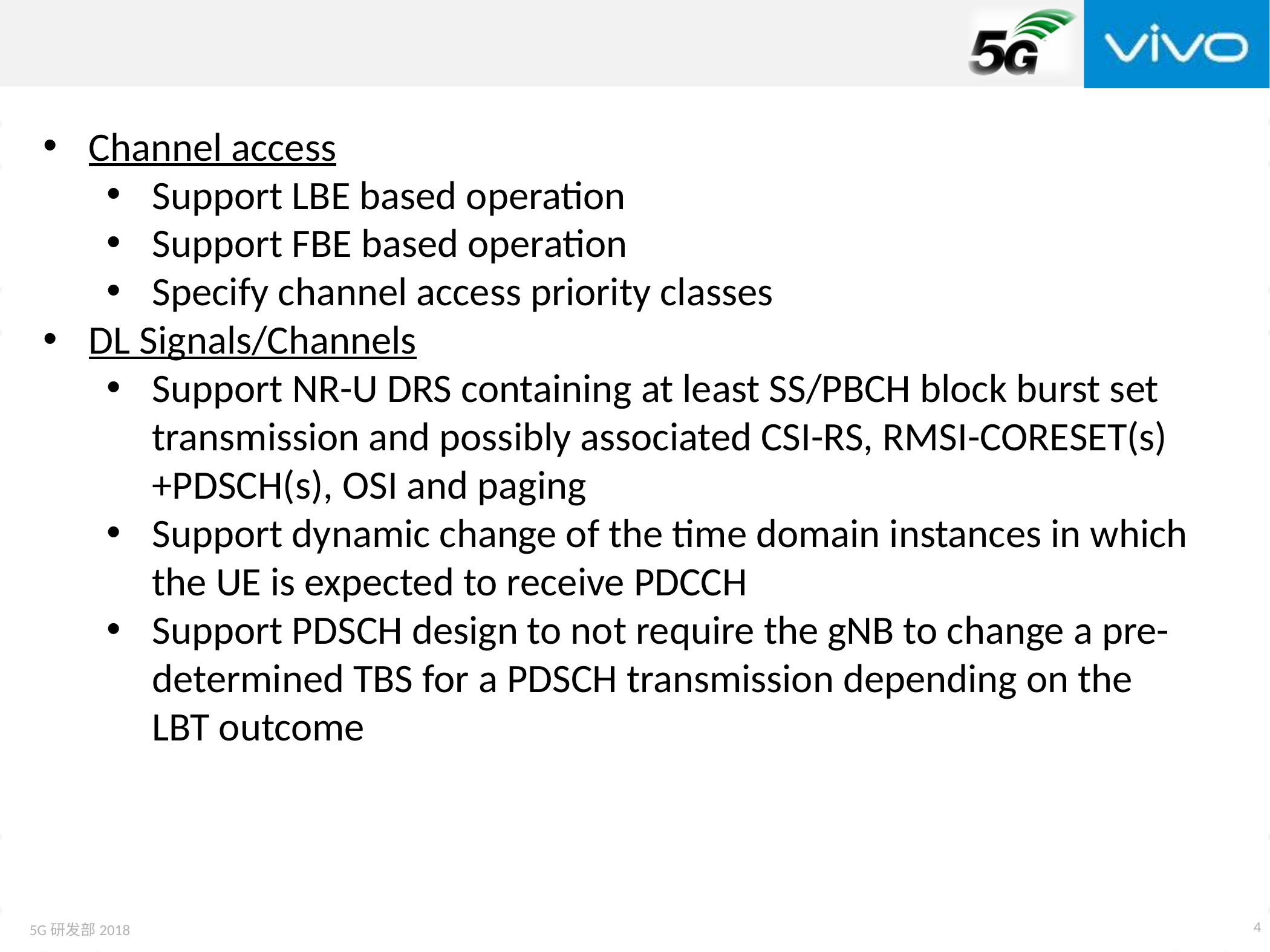

Channel access
Support LBE based operation
Support FBE based operation
Specify channel access priority classes
DL Signals/Channels
Support NR-U DRS containing at least SS/PBCH block burst set transmission and possibly associated CSI-RS, RMSI-CORESET(s)+PDSCH(s), OSI and paging
Support dynamic change of the time domain instances in which the UE is expected to receive PDCCH
Support PDSCH design to not require the gNB to change a pre-determined TBS for a PDSCH transmission depending on the LBT outcome

4
5G研发部2018